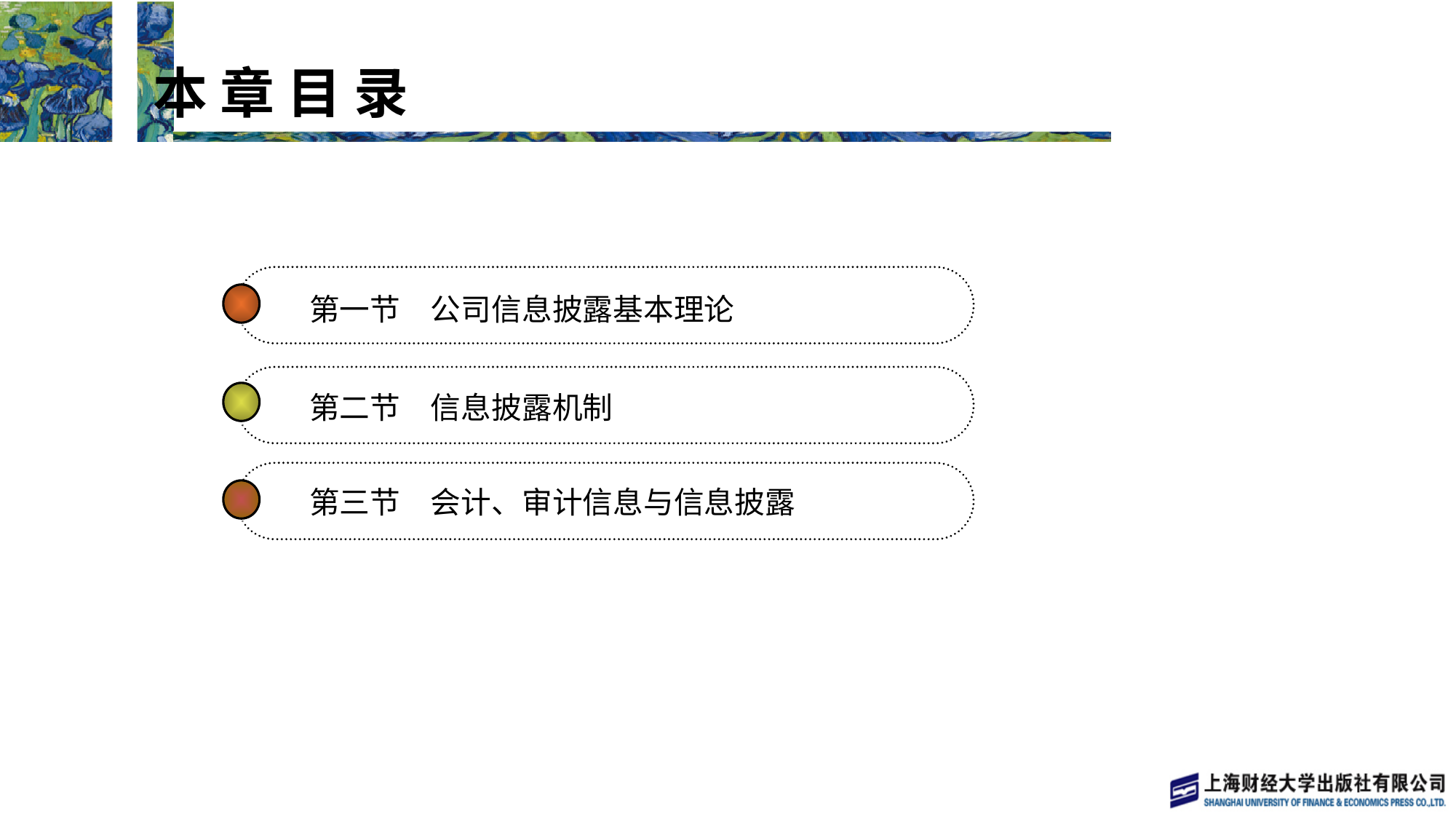

本  章  目   录
         本 章 目 录

第一节　公司信息披露基本理论

第二节　信息披露机制

第三节　会计、审计信息与信息披露